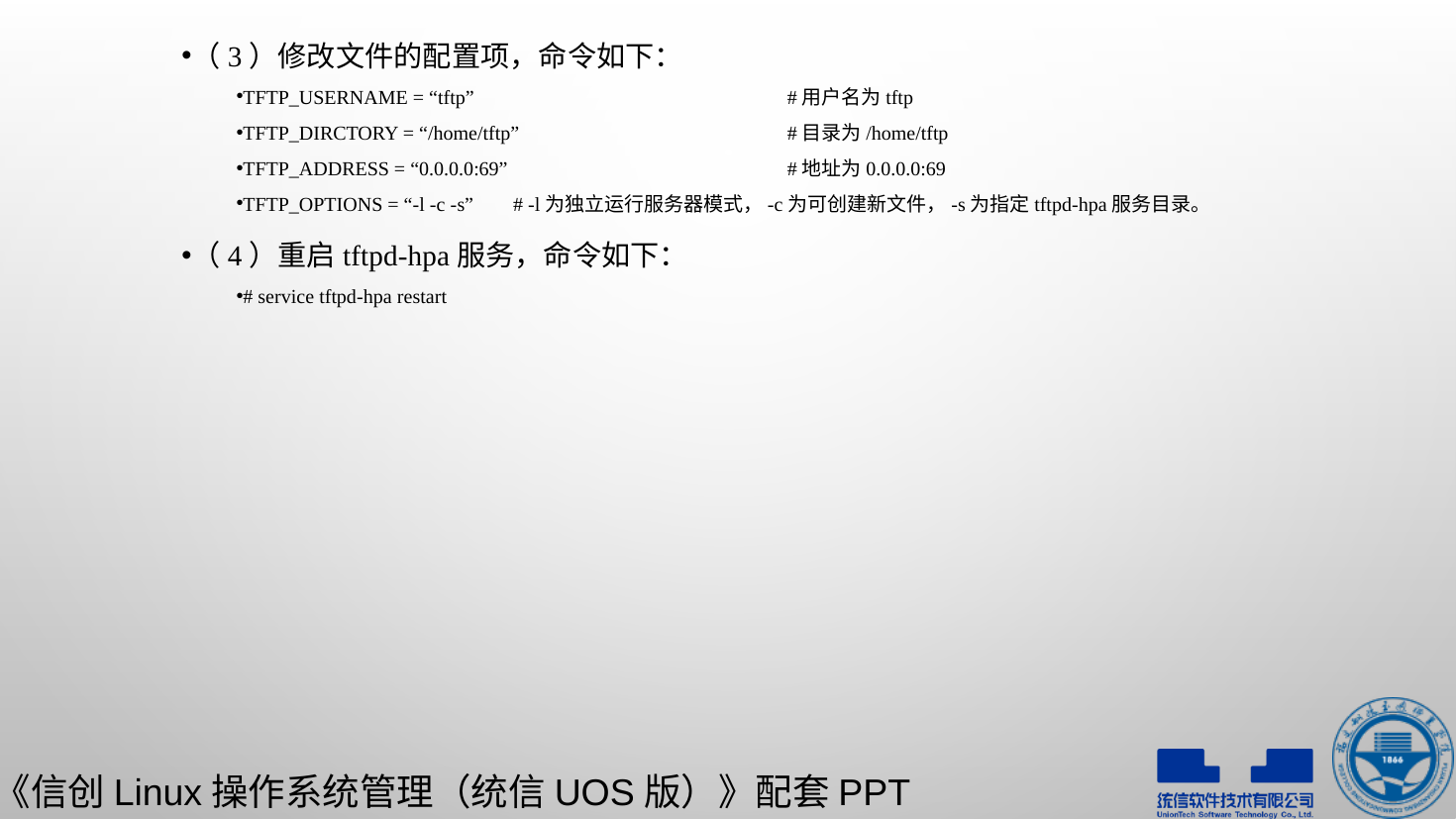

（3）修改文件的配置项，命令如下：
TFTP_USERNAME = “tftp”			#用户名为tftp
TFTP_DIRCTORY = “/home/tftp”		#目录为/home/tftp
TFTP_ADDRESS = “0.0.0.0:69”		#地址为0.0.0.0:69
TFTP_OPTIONS = “-l -c -s”        # -l为独立运行服务器模式，-c为可创建新文件，-s为指定tftpd-hpa服务目录。
（4）重启tftpd-hpa服务，命令如下：
# service tftpd-hpa restart